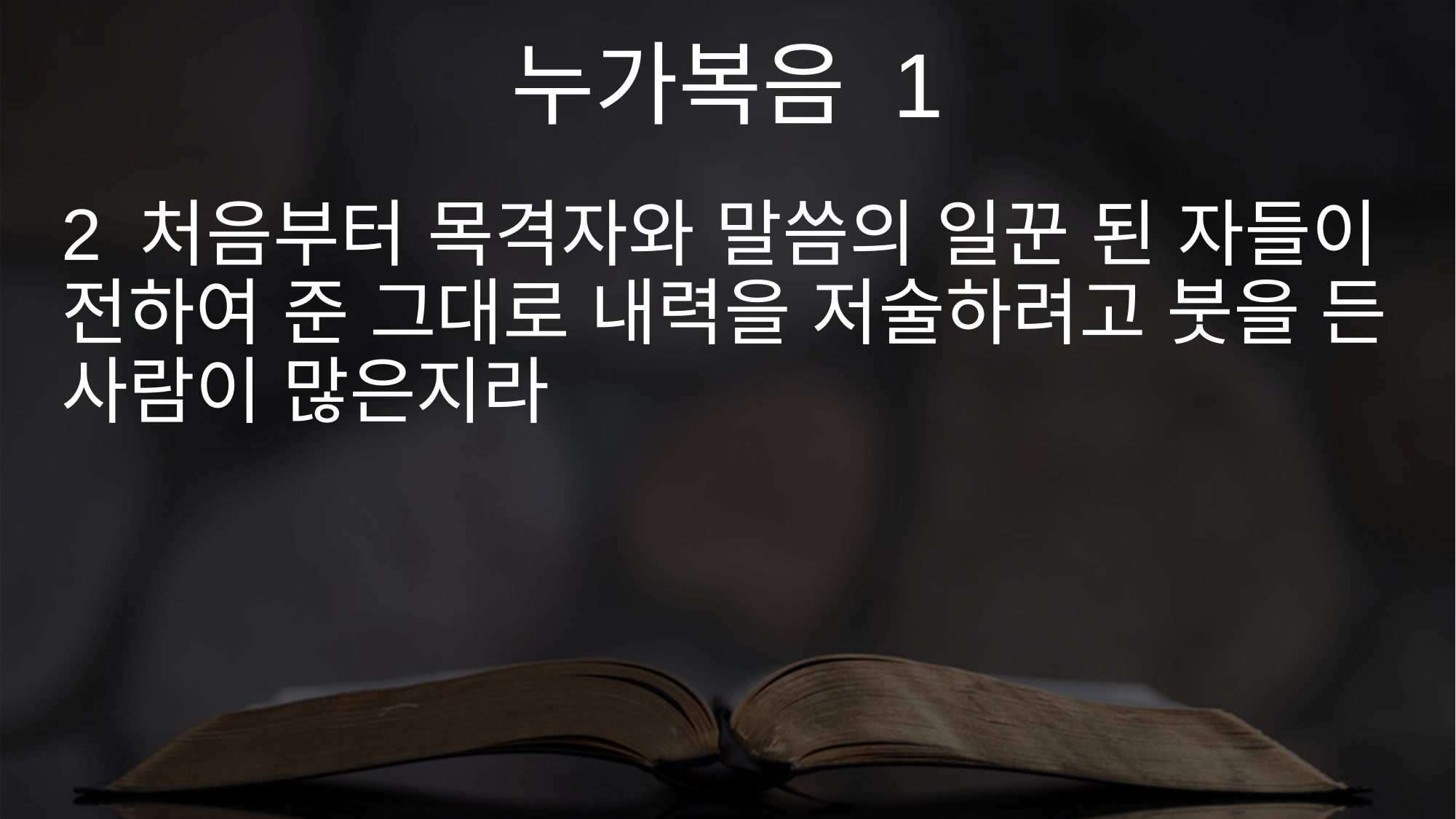

누가복음 1
2 처음부터 목격자와 말씀의 일꾼 된 자들이 전하여 준 그대로 내력을 저술하려고 붓을 든 사람이 많은지라